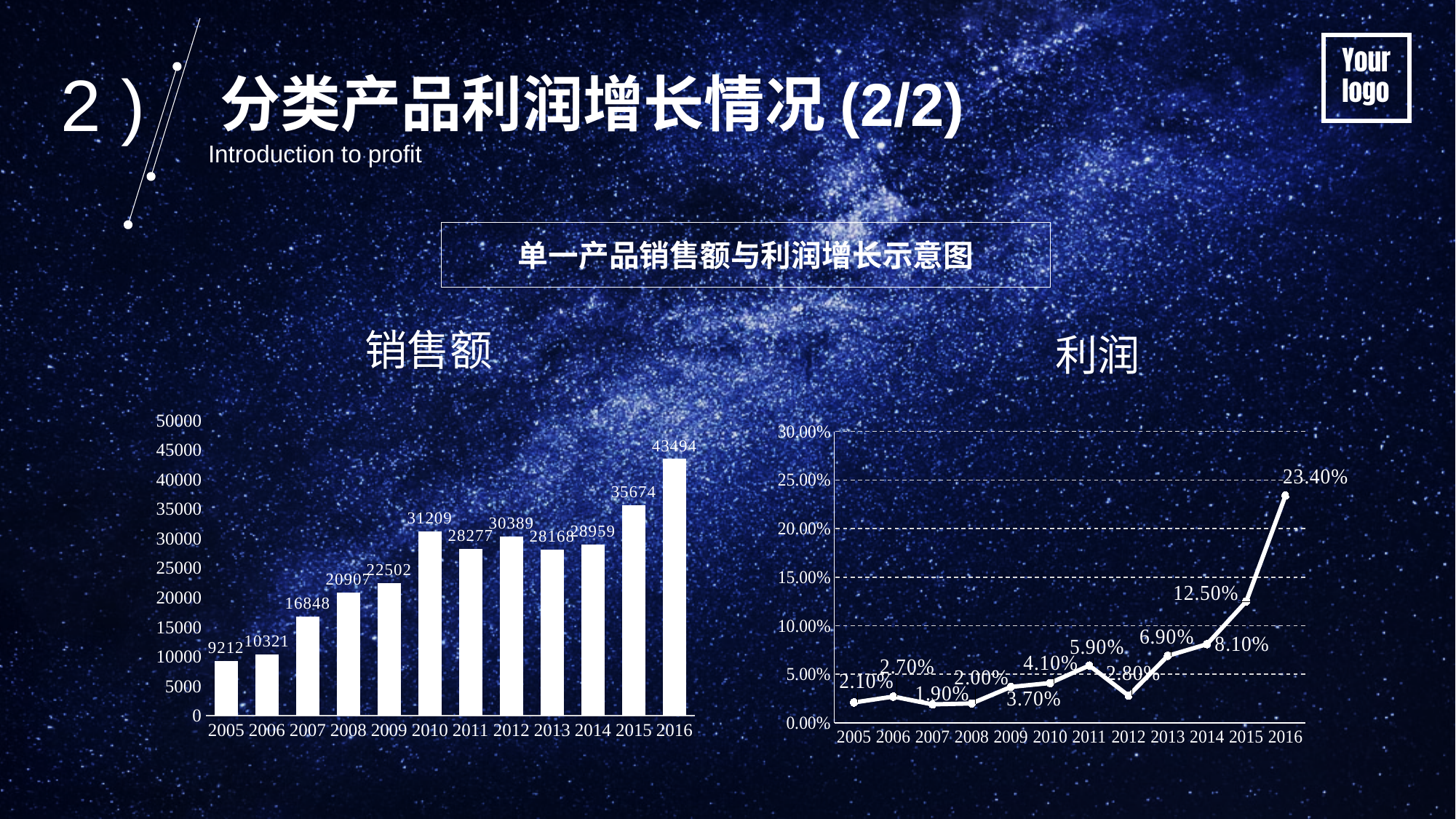

2 )
分类产品利润增长情况(2/2)
Introduction to profit
单一产品销售额与利润增长示意图
销售额
利润

### Chart

| Category | 系列 1 |
|---|---|
| 2005 | 9212.0 |
| 2006 | 10321.0 |
| 2007 | 16848.0 |
| 2008 | 20907.0 |
| 2009 | 22502.0 |
| 2010 | 31209.0 |
| 2011 | 28277.0 |
| 2012 | 30389.0 |
| 2013 | 28168.0 |
| 2014 | 28959.0 |
| 2015 | 35674.0 |
| 2016 | 43494.0 |

### Chart

| Category | 系列 1 |
|---|---|
| 2005 | 0.021 |
| 2006 | 0.027 |
| 2007 | 0.019 |
| 2008 | 0.02 |
| 2009 | 0.037 |
| 2010 | 0.041 |
| 2011 | 0.059 |
| 2012 | 0.028 |
| 2013 | 0.069 |
| 2014 | 0.081 |
| 2015 | 0.125 |
| 2016 | 0.234 |
.